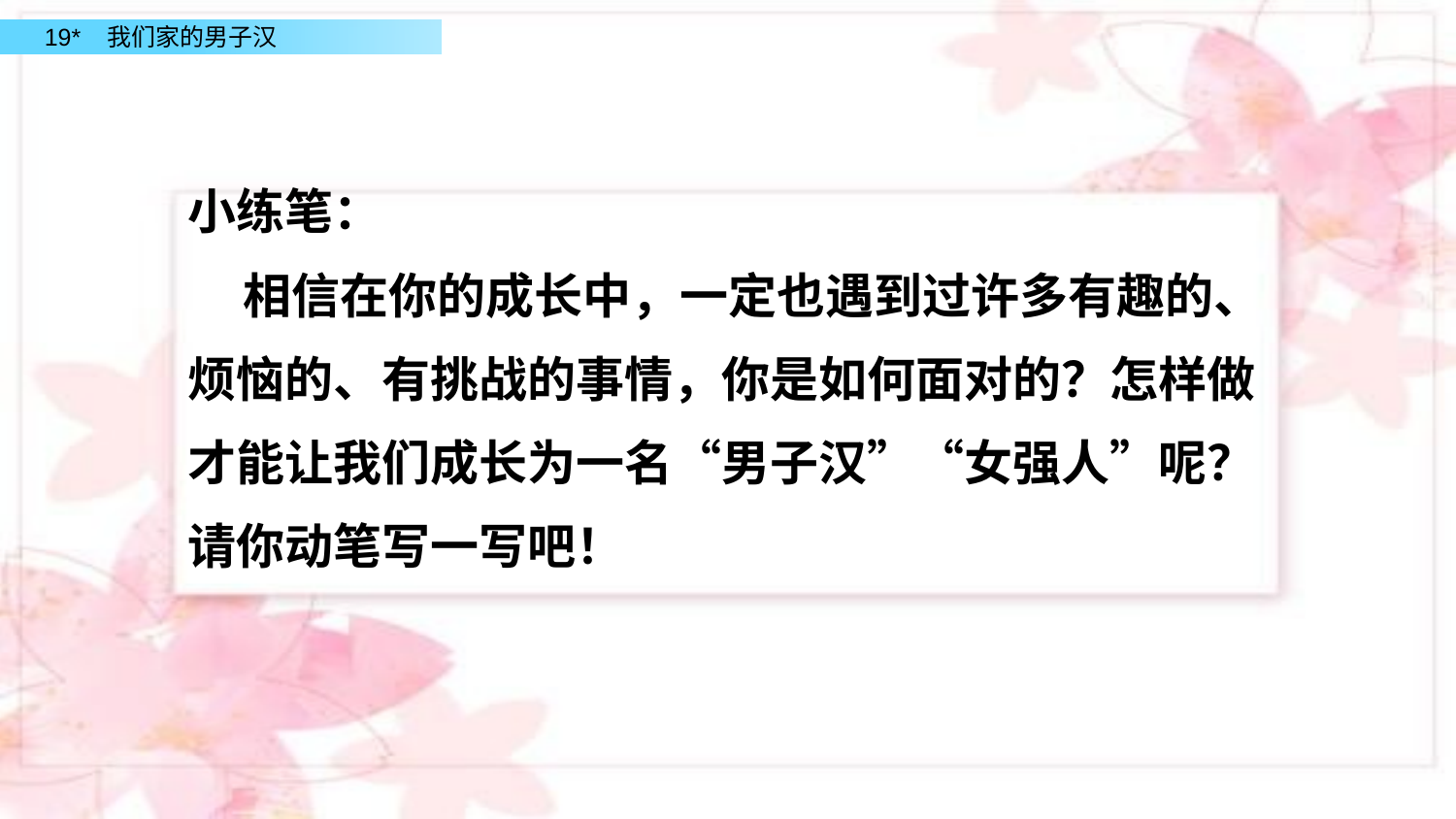

小练笔：
    相信在你的成长中，一定也遇到过许多有趣的、烦恼的、有挑战的事情，你是如何面对的？怎样做才能让我们成长为一名“男子汉”“女强人”呢？请你动笔写一写吧！